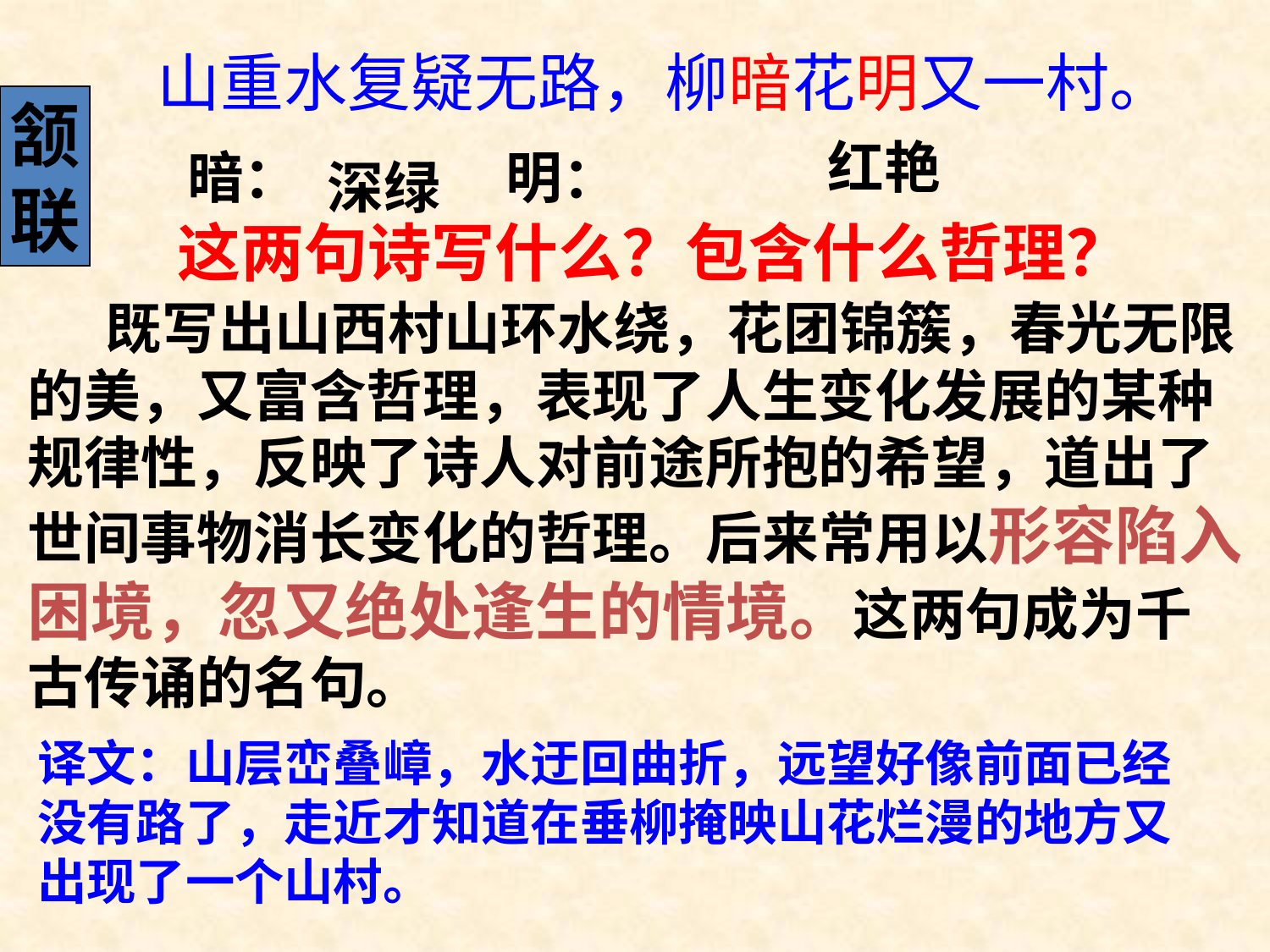

山重水复疑无路，柳暗花明又一村。
颔
联
红艳
暗：                明：

深绿
这两句诗写什么？包含什么哲理？
     既写出山西村山环水绕，花团锦簇，春光无限的美，又富含哲理，表现了人生变化发展的某种规律性，反映了诗人对前途所抱的希望，道出了世间事物消长变化的哲理。后来常用以形容陷入困境，忽又绝处逢生的情境。这两句成为千古传诵的名句。

译文：山层峦叠嶂，水迂回曲折，远望好像前面已经没有路了，走近才知道在垂柳掩映山花烂漫的地方又出现了一个山村。